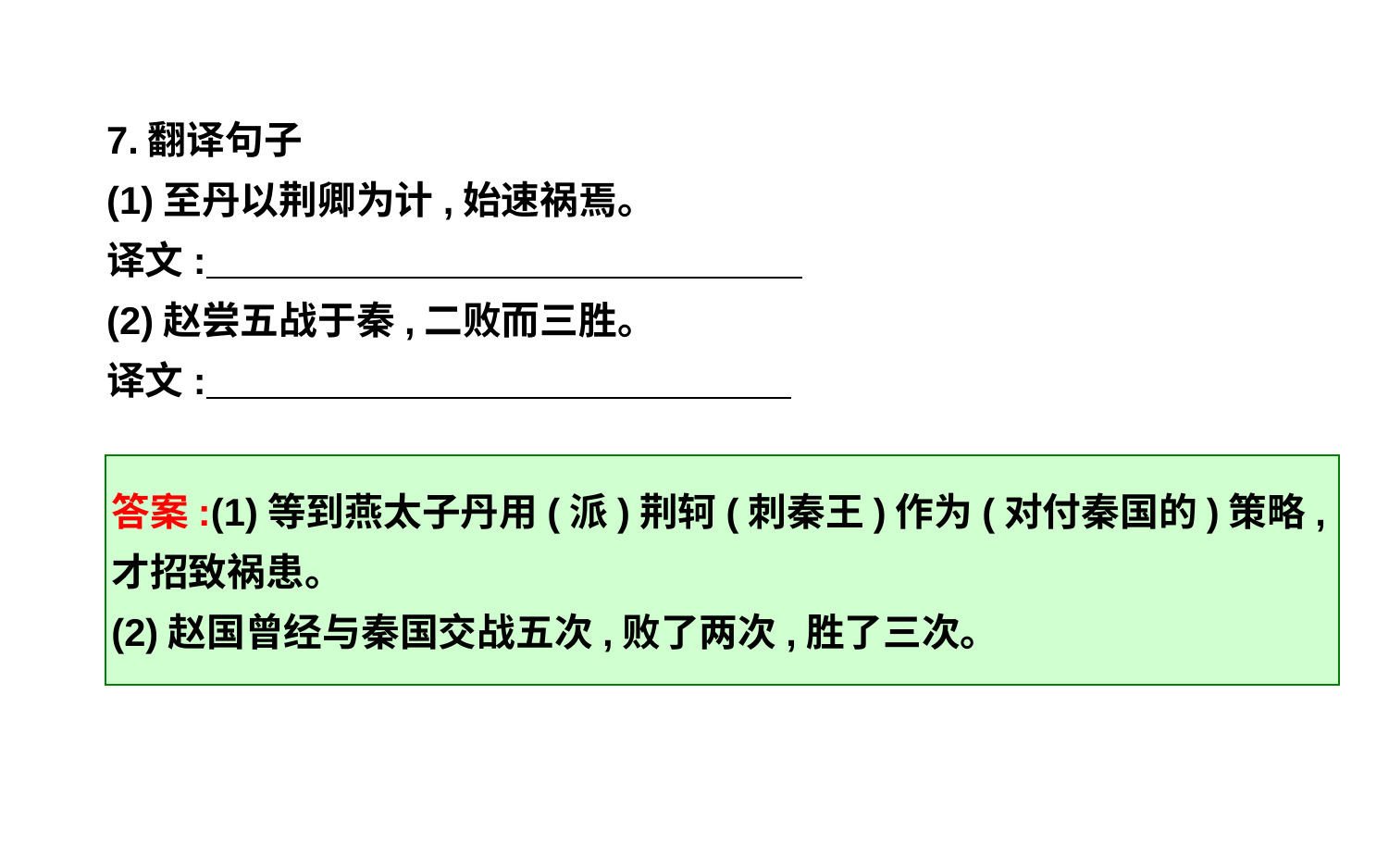

7.翻译句子
(1)至丹以荆卿为计,始速祸焉。
译文:
(2)赵尝五战于秦,二败而三胜。
译文:

答案:(1)等到燕太子丹用(派)荆轲(刺秦王)作为(对付秦国的)策略,才招致祸患。
(2)赵国曾经与秦国交战五次,败了两次,胜了三次。